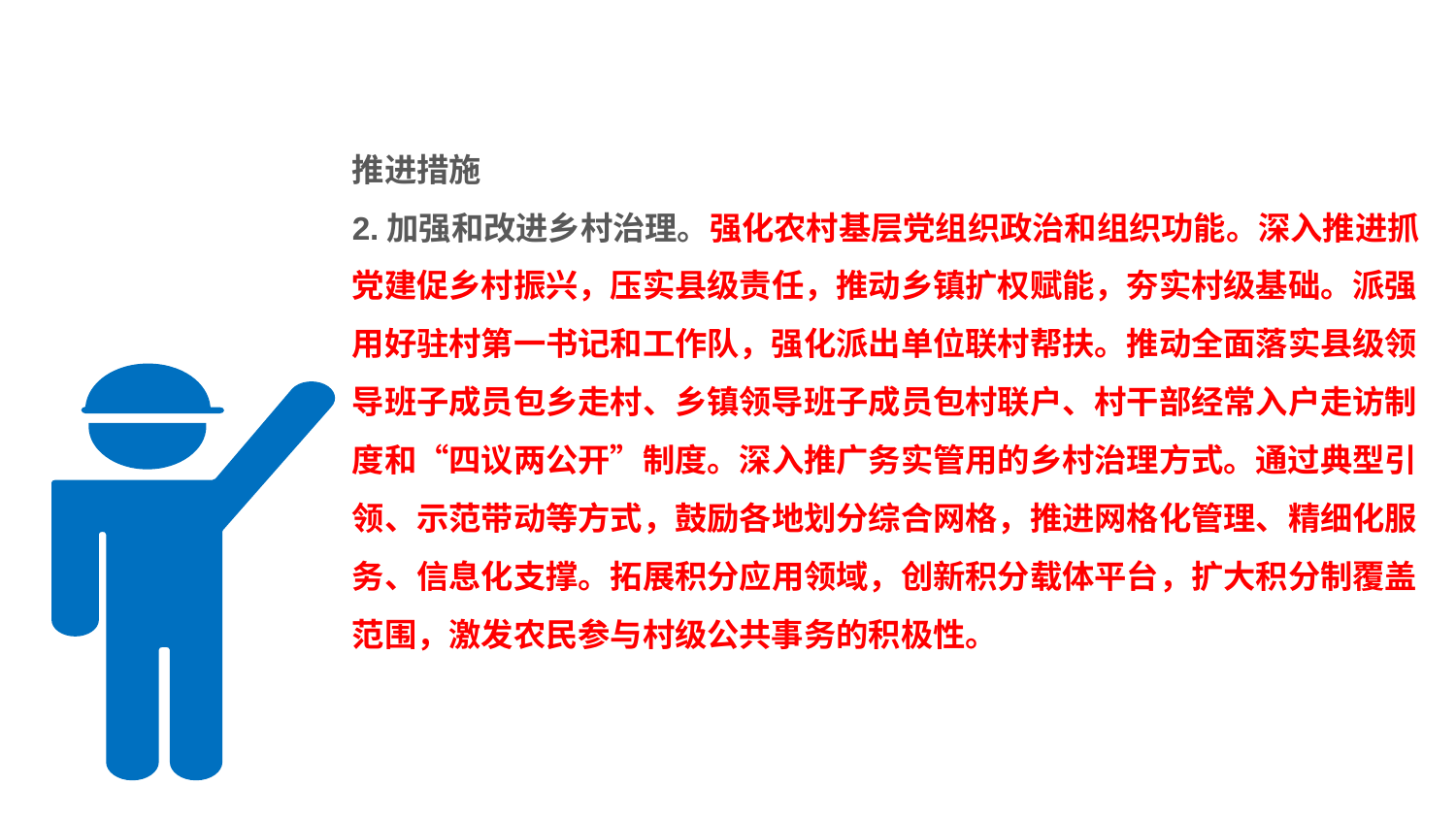

#
推进措施
2.加强和改进乡村治理。强化农村基层党组织政治和组织功能。深入推进抓党建促乡村振兴，压实县级责任，推动乡镇扩权赋能，夯实村级基础。派强用好驻村第一书记和工作队，强化派出单位联村帮扶。推动全面落实县级领导班子成员包乡走村、乡镇领导班子成员包村联户、村干部经常入户走访制度和“四议两公开”制度。深入推广务实管用的乡村治理方式。通过典型引领、示范带动等方式，鼓励各地划分综合网格，推进网格化管理、精细化服务、信息化支撑。拓展积分应用领域，创新积分载体平台，扩大积分制覆盖范围，激发农民参与村级公共事务的积极性。